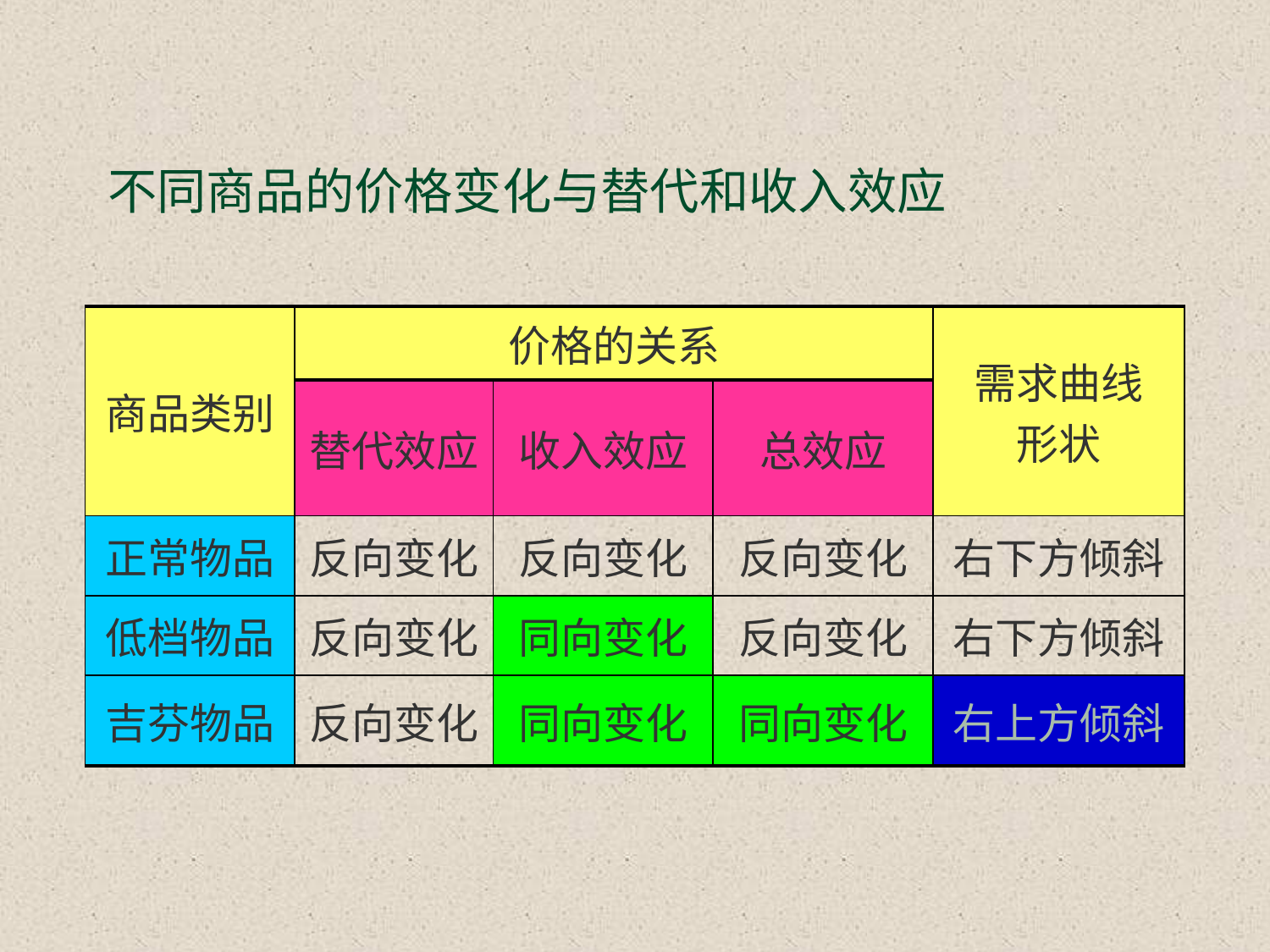

# 不同商品的价格变化与替代和收入效应
| 商品类别 | 价格的关系 |  |  | 需求曲线 形状 |
| --- | --- | --- | --- | --- |
|  | 替代效应 | 收入效应 | 总效应 |  |
| 正常物品 | 反向变化 | 反向变化 | 反向变化 | 右下方倾斜 |
| 低档物品 | 反向变化 | 同向变化 | 反向变化 | 右下方倾斜 |
| 吉芬物品 | 反向变化 | 同向变化 | 同向变化 | 右上方倾斜 |